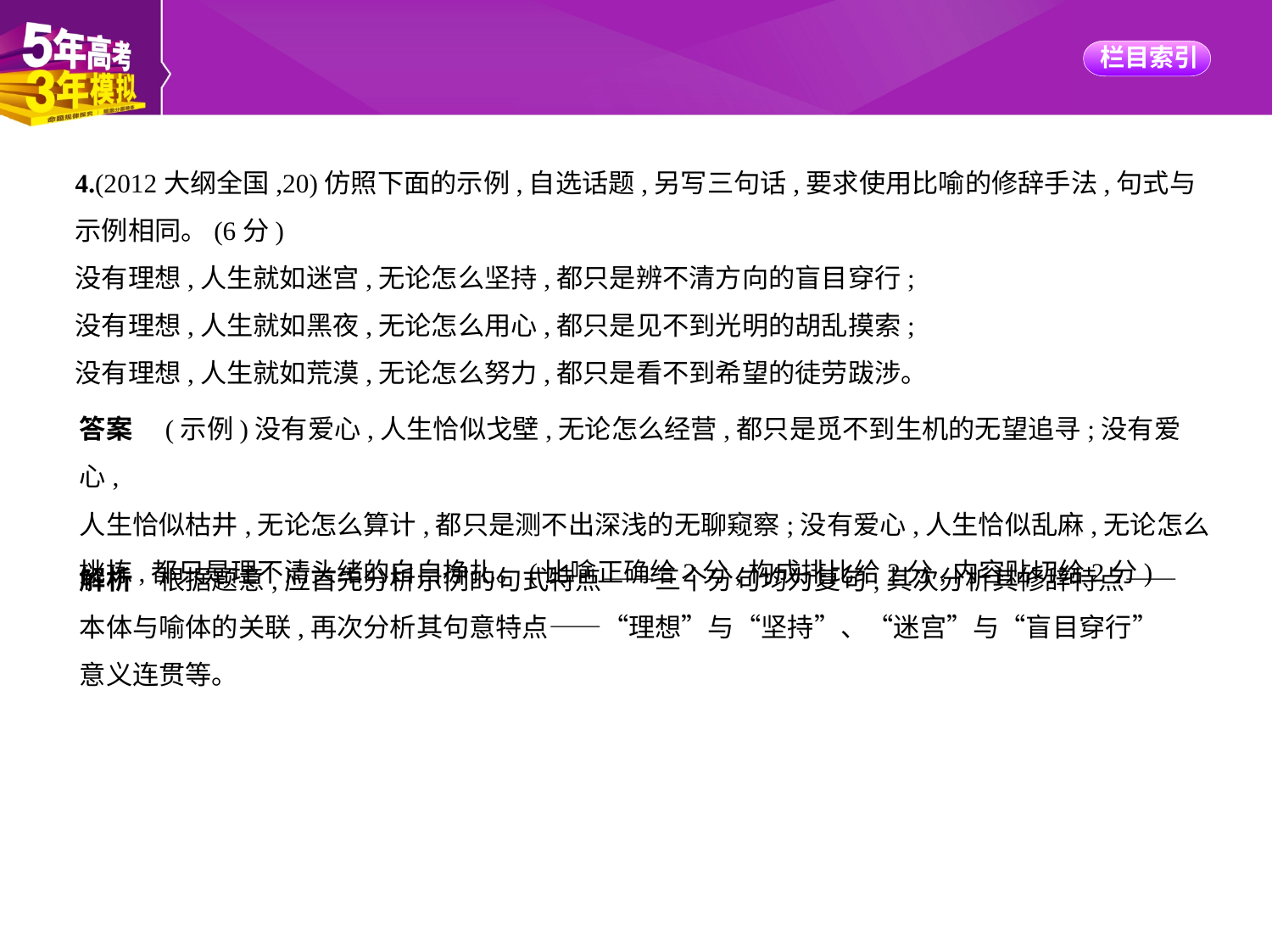

4.(2012大纲全国,20)仿照下面的示例,自选话题,另写三句话,要求使用比喻的修辞手法,句式与
示例相同。(6分)
没有理想,人生就如迷宫,无论怎么坚持,都只是辨不清方向的盲目穿行;
没有理想,人生就如黑夜,无论怎么用心,都只是见不到光明的胡乱摸索;
没有理想,人生就如荒漠,无论怎么努力,都只是看不到希望的徒劳跋涉。
答案　(示例)没有爱心,人生恰似戈壁,无论怎么经营,都只是觅不到生机的无望追寻;没有爱心,
人生恰似枯井,无论怎么算计,都只是测不出深浅的无聊窥察;没有爱心,人生恰似乱麻,无论怎么
挑拣,都只是理不清头绪的白白挣扎。(比喻正确给2分,构成排比给2分,内容贴切给2分)
解析　根据题意,应首先分析示例的句式特点——三个分句均为复句,其次分析其修辞特点——
本体与喻体的关联,再次分析其句意特点——“理想”与“坚持”、“迷宫”与“盲目穿行”
意义连贯等。